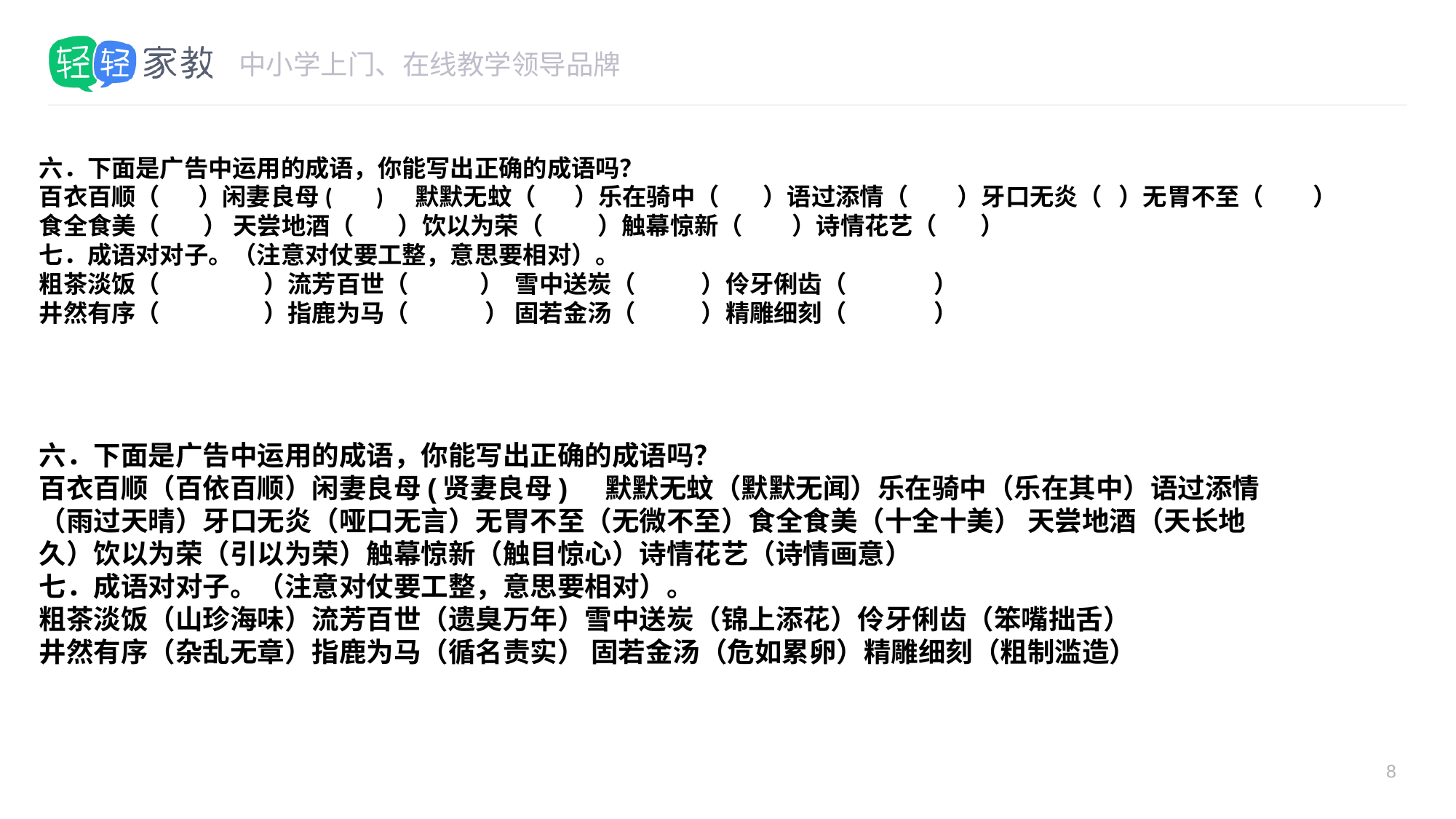

#
六．下面是广告中运用的成语，你能写出正确的成语吗？
百衣百顺（       ）闲妻良母(        )    默默无蚊（       ）乐在骑中（        ）语过添情（         ）牙口无炎（   ）无胃不至（         ）       食全食美（        ） 天尝地酒（        ）饮以为荣（          ）触幕惊新（         ）诗情花艺（        ）
七．成语对对子。（注意对仗要工整，意思要相对）。
粗茶淡饭（                   ）流芳百世（             ）  雪中送炭（            ）伶牙俐齿（                ）
井然有序（                   ）指鹿为马（              ） 固若金汤（            ）精雕细刻（                ）
六．下面是广告中运用的成语，你能写出正确的成语吗？
百衣百顺（百依百顺）闲妻良母(贤妻良母)    默默无蚊（默默无闻）乐在骑中（乐在其中）语过添情（雨过天晴）牙口无炎（哑口无言）无胃不至（无微不至）食全食美（十全十美） 天尝地酒（天长地久）饮以为荣（引以为荣）触幕惊新（触目惊心）诗情花艺（诗情画意）
七．成语对对子。（注意对仗要工整，意思要相对）。
粗茶淡饭（山珍海味）流芳百世（遗臭万年）雪中送炭（锦上添花）伶牙俐齿（笨嘴拙舌）
井然有序（杂乱无章）指鹿为马（循名责实） 固若金汤（危如累卵）精雕细刻（粗制滥造）

8